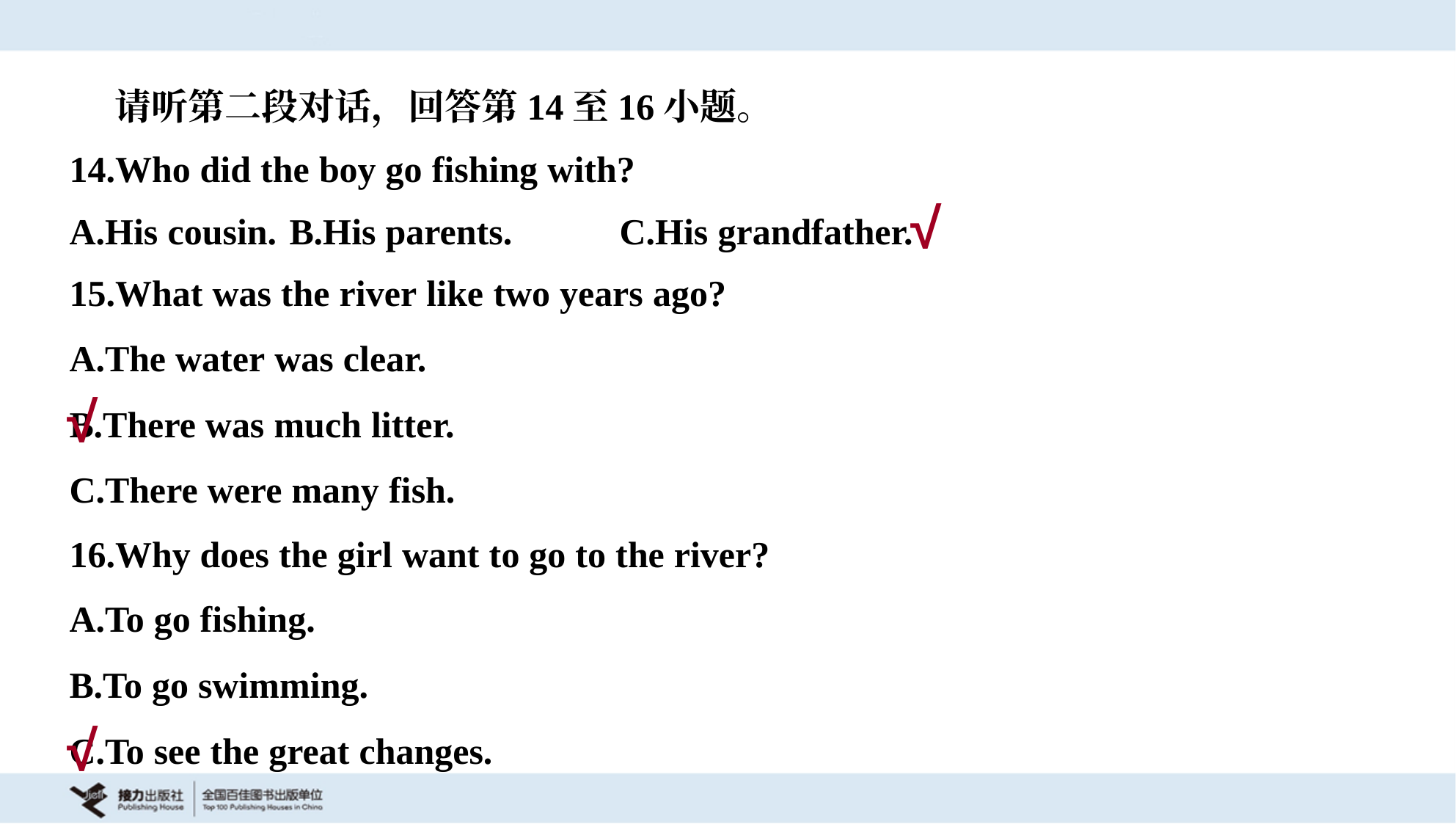

请听第二段对话，回答第14至16小题。
14.Who did the boy go fishing with?
A.His cousin.	B.His parents.	C.His grandfather.
√
15.What was the river like two years ago?
A.The water was clear.
B.There was much litter.
C.There were many fish.
√
16.Why does the girl want to go to the river?
A.To go fishing.
B.To go swimming.
C.To see the great changes.
√